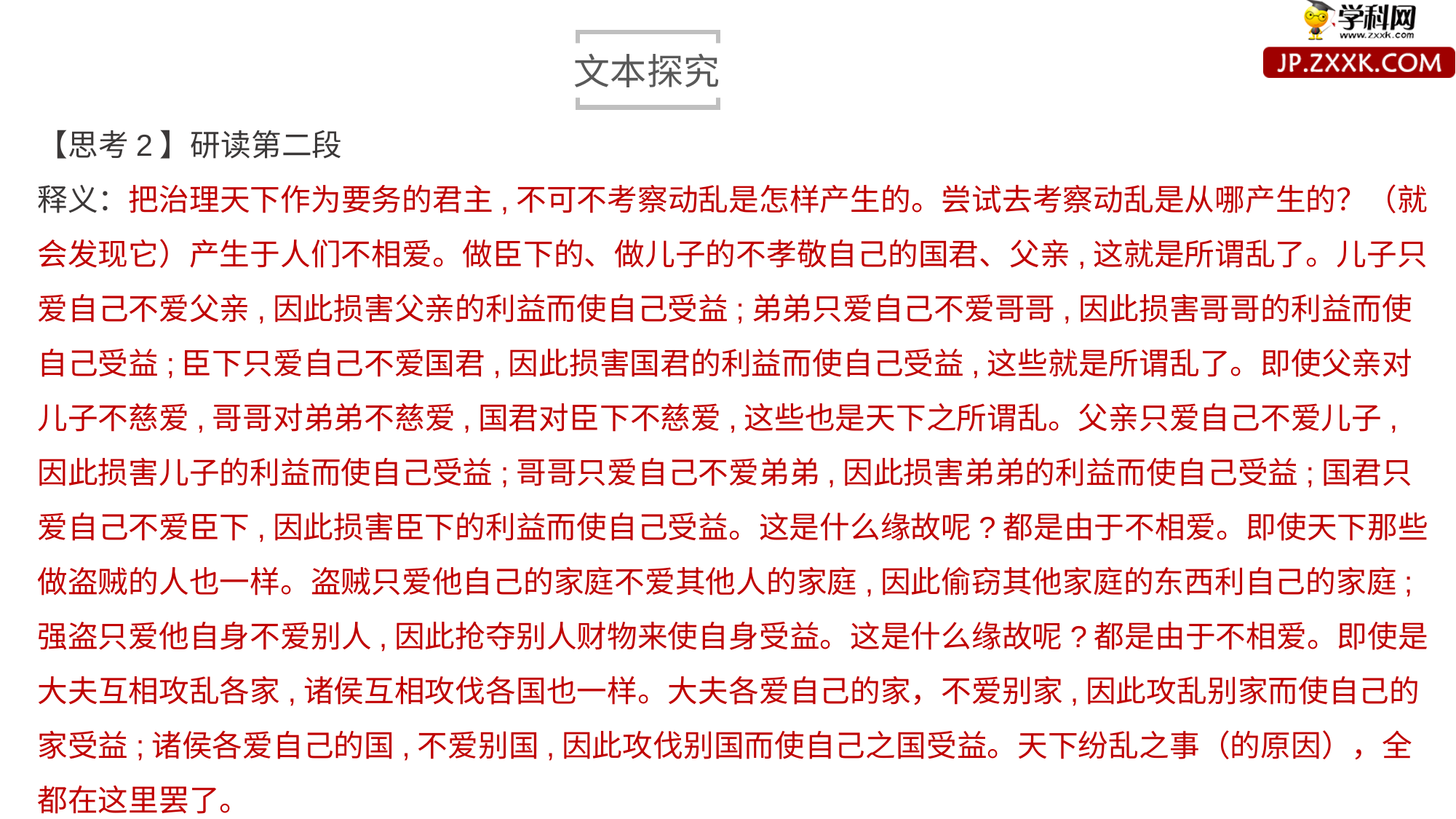

文本探究
【思考2】研读第二段
释义：把治理天下作为要务的君主,不可不考察动乱是怎样产生的。尝试去考察动乱是从哪产生的？（就会发现它）产生于人们不相爱。做臣下的、做儿子的不孝敬自己的国君、父亲,这就是所谓乱了。儿子只爱自己不爱父亲,因此损害父亲的利益而使自己受益;弟弟只爱自己不爱哥哥,因此损害哥哥的利益而使自己受益;臣下只爱自己不爱国君,因此损害国君的利益而使自己受益,这些就是所谓乱了。即使父亲对儿子不慈爱,哥哥对弟弟不慈爱,国君对臣下不慈爱,这些也是天下之所谓乱。父亲只爱自己不爱儿子,因此损害儿子的利益而使自己受益;哥哥只爱自己不爱弟弟,因此损害弟弟的利益而使自己受益;国君只爱自己不爱臣下,因此损害臣下的利益而使自己受益。这是什么缘故呢?都是由于不相爱。即使天下那些做盗贼的人也一样。盗贼只爱他自己的家庭不爱其他人的家庭,因此偷窃其他家庭的东西利自己的家庭;强盗只爱他自身不爱别人,因此抢夺别人财物来使自身受益。这是什么缘故呢?都是由于不相爱。即使是大夫互相攻乱各家,诸侯互相攻伐各国也一样。大夫各爱自己的家，不爱别家,因此攻乱别家而使自己的家受益;诸侯各爱自己的国,不爱别国,因此攻伐别国而使自己之国受益。天下纷乱之事（的原因），全都在这里罢了。